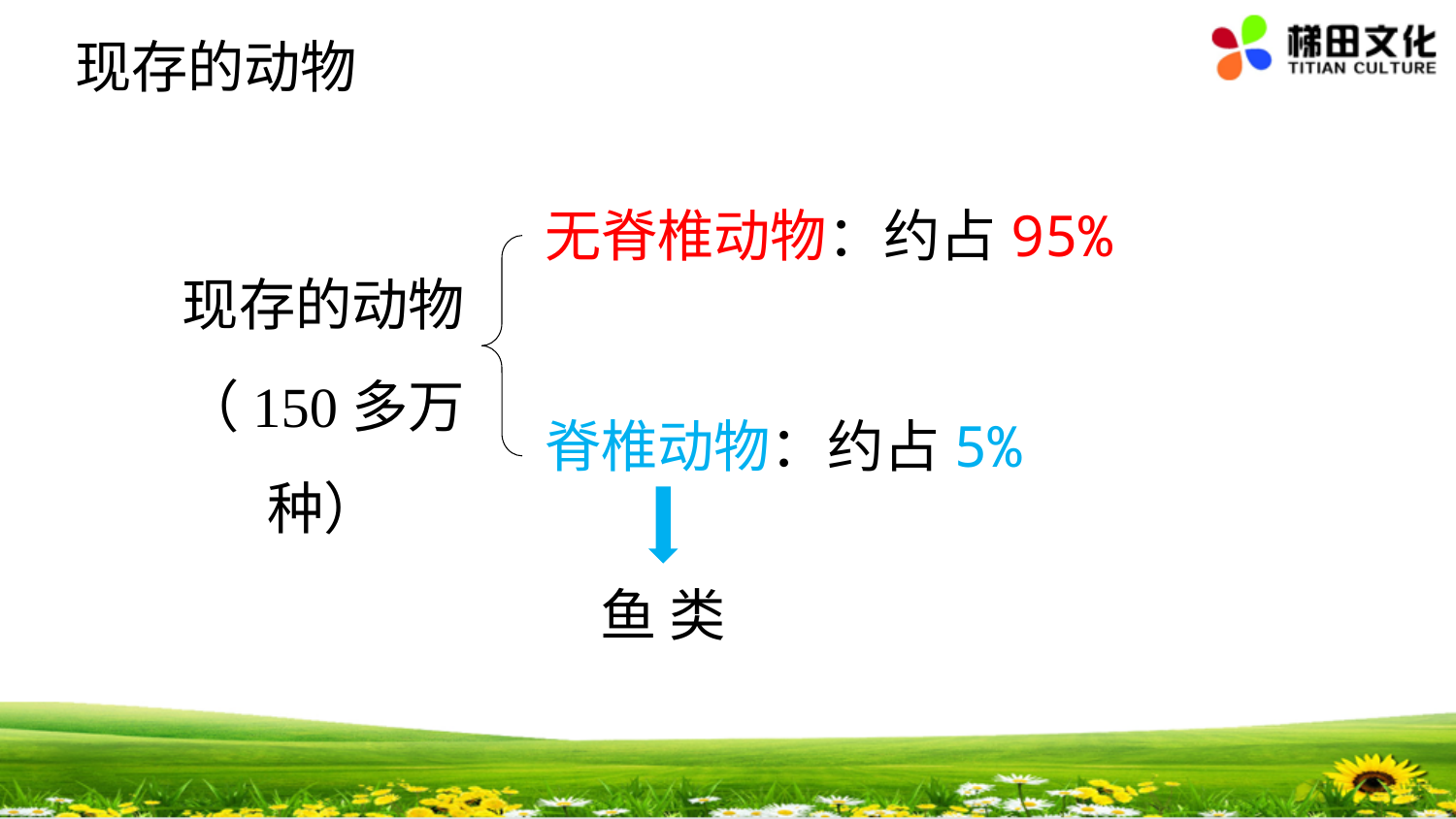

#
现存的动物
无脊椎动物：约占95%
现存的动物
（150多万种）

脊椎动物：约占5%

鱼 类